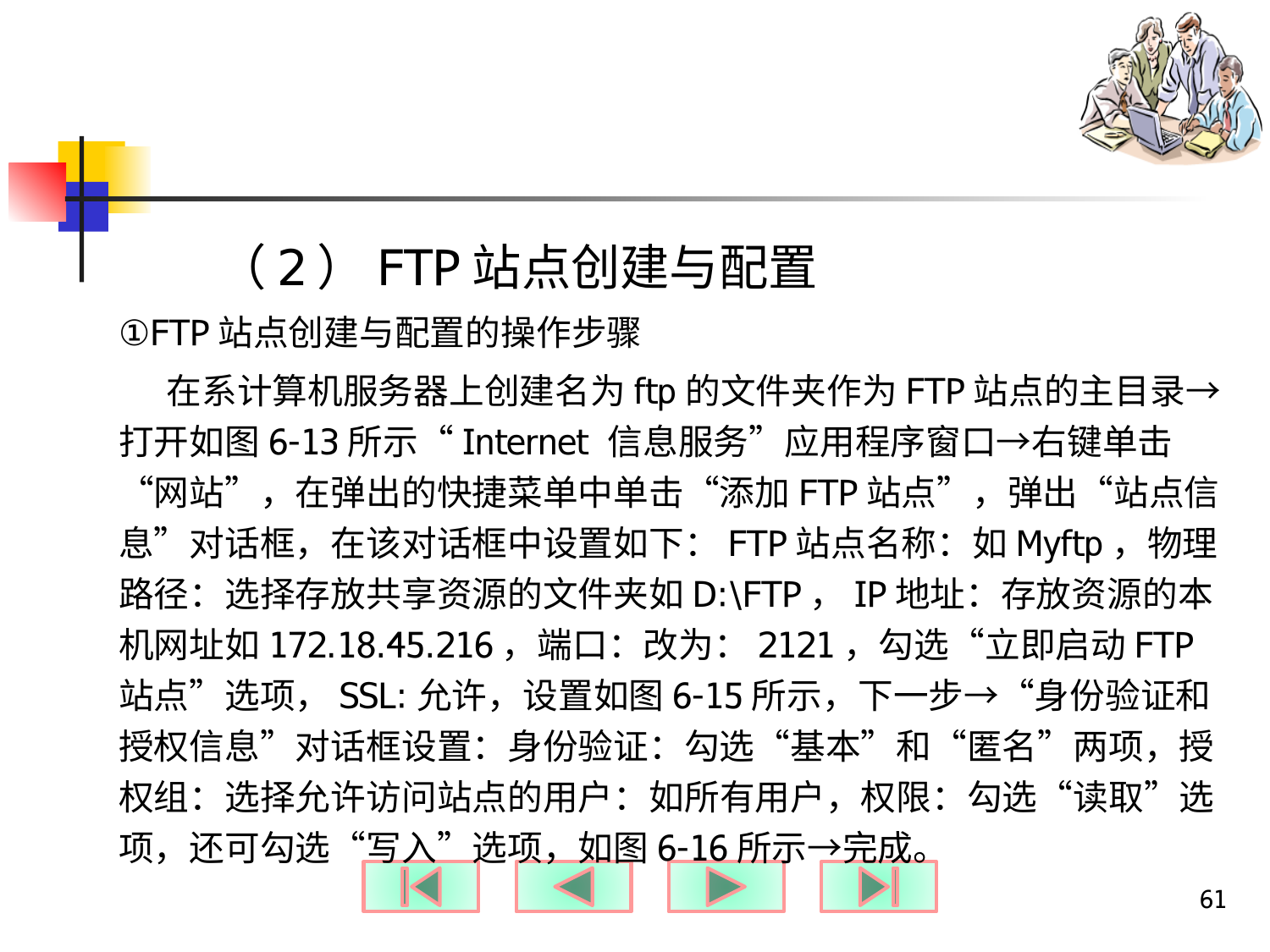

#
（2）FTP站点创建与配置
①FTP站点创建与配置的操作步骤
     在系计算机服务器上创建名为ftp的文件夹作为FTP站点的主目录→打开如图6-13所示“Internet 信息服务”应用程序窗口→右键单击“网站”，在弹出的快捷菜单中单击“添加FTP站点”，弹出“站点信息”对话框，在该对话框中设置如下：FTP站点名称：如Myftp，物理路径：选择存放共享资源的文件夹如D:\FTP，IP地址：存放资源的本机网址如172.18.45.216，端口：改为：2121，勾选“立即启动FTP站点”选项，SSL:允许，设置如图6-15所示，下一步→“身份验证和授权信息”对话框设置：身份验证：勾选“基本”和“匿名”两项，授权组：选择允许访问站点的用户：如所有用户，权限：勾选“读取”选项，还可勾选“写入”选项，如图6-16所示→完成。

61